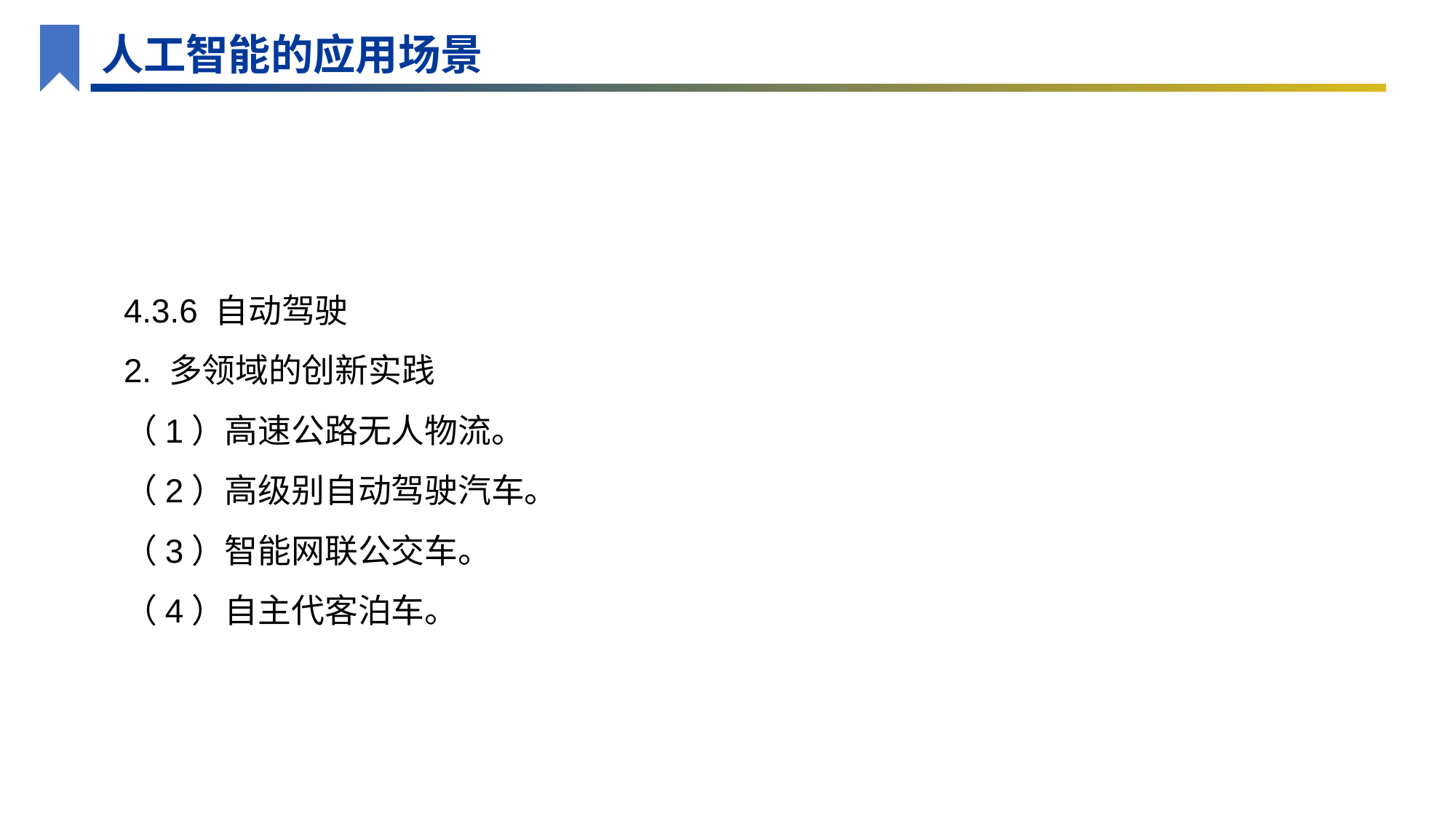

人工智能的应用场景
4.3.6 自动驾驶
2. 多领域的创新实践
（1）高速公路无人物流。
（2）高级别自动驾驶汽车。
（3）智能网联公交车。
（4）自主代客泊车。